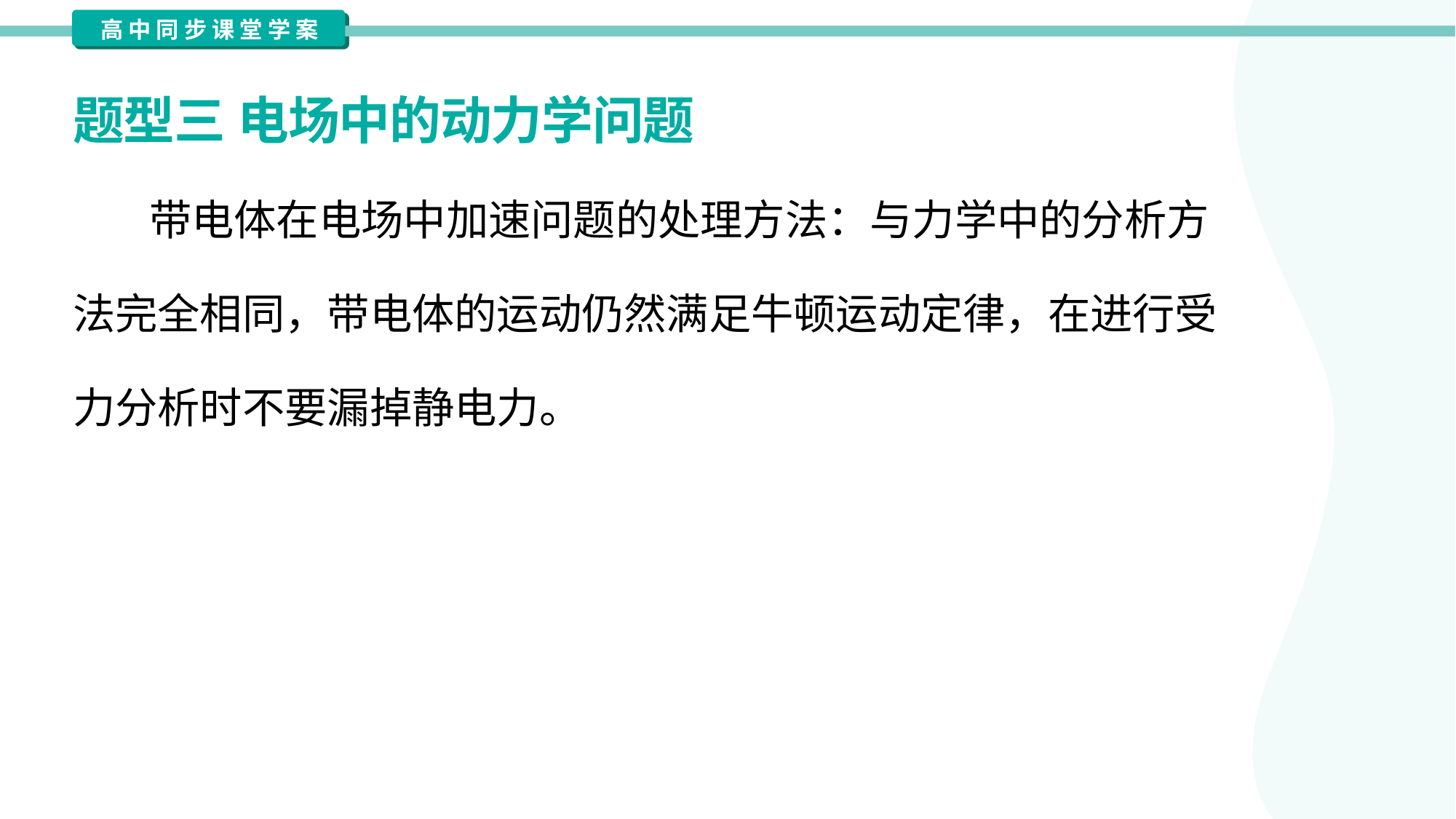

题型三 电场中的动力学问题
       带电体在电场中加速问题的处理方法：与力学中的分析方
法完全相同，带电体的运动仍然满足牛顿运动定律，在进行受
力分析时不要漏掉静电力。